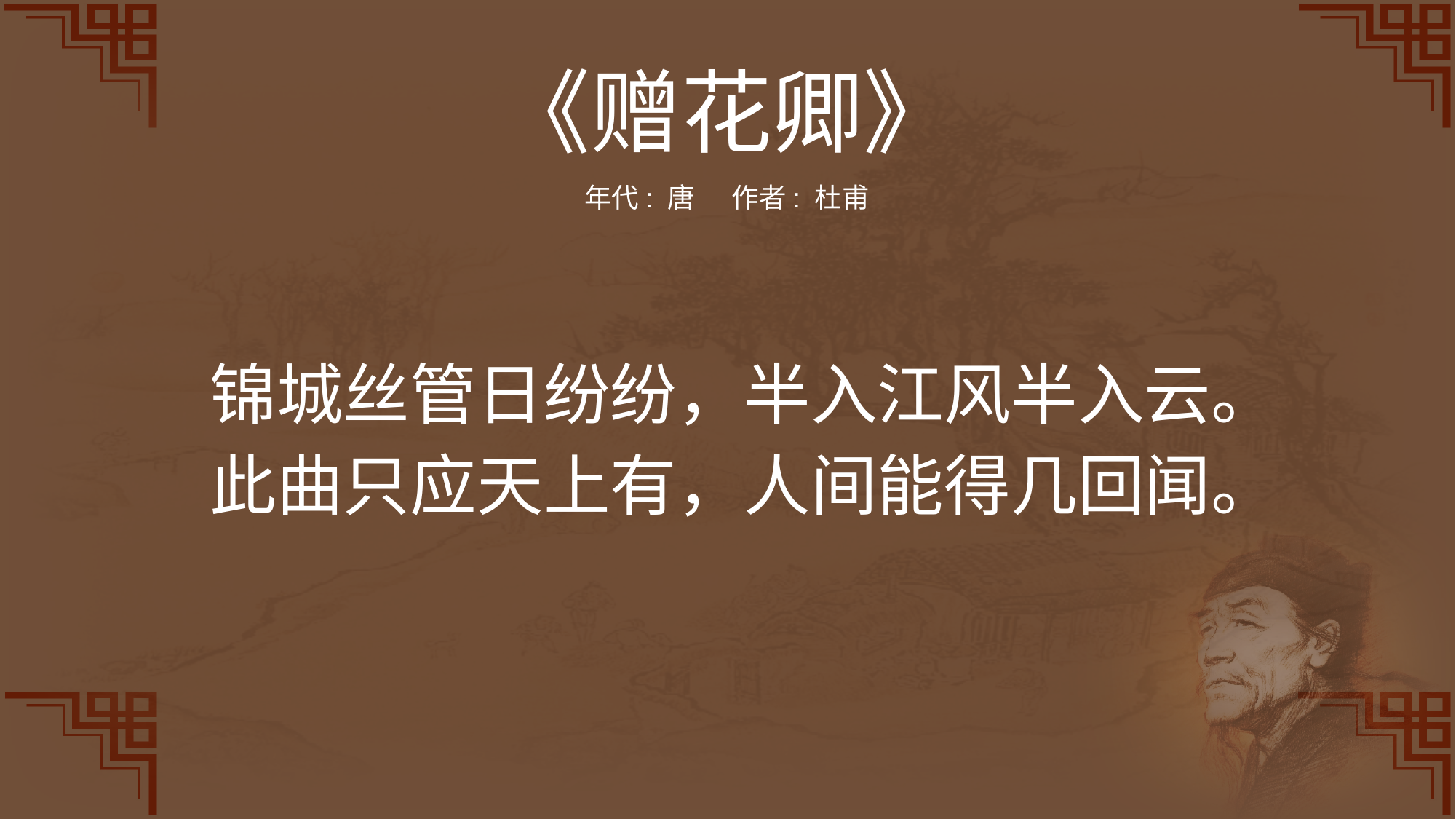

《赠花卿》
年代: 唐      作者: 杜甫
锦城丝管日纷纷，半入江风半入云。
此曲只应天上有，人间能得几回闻。
.